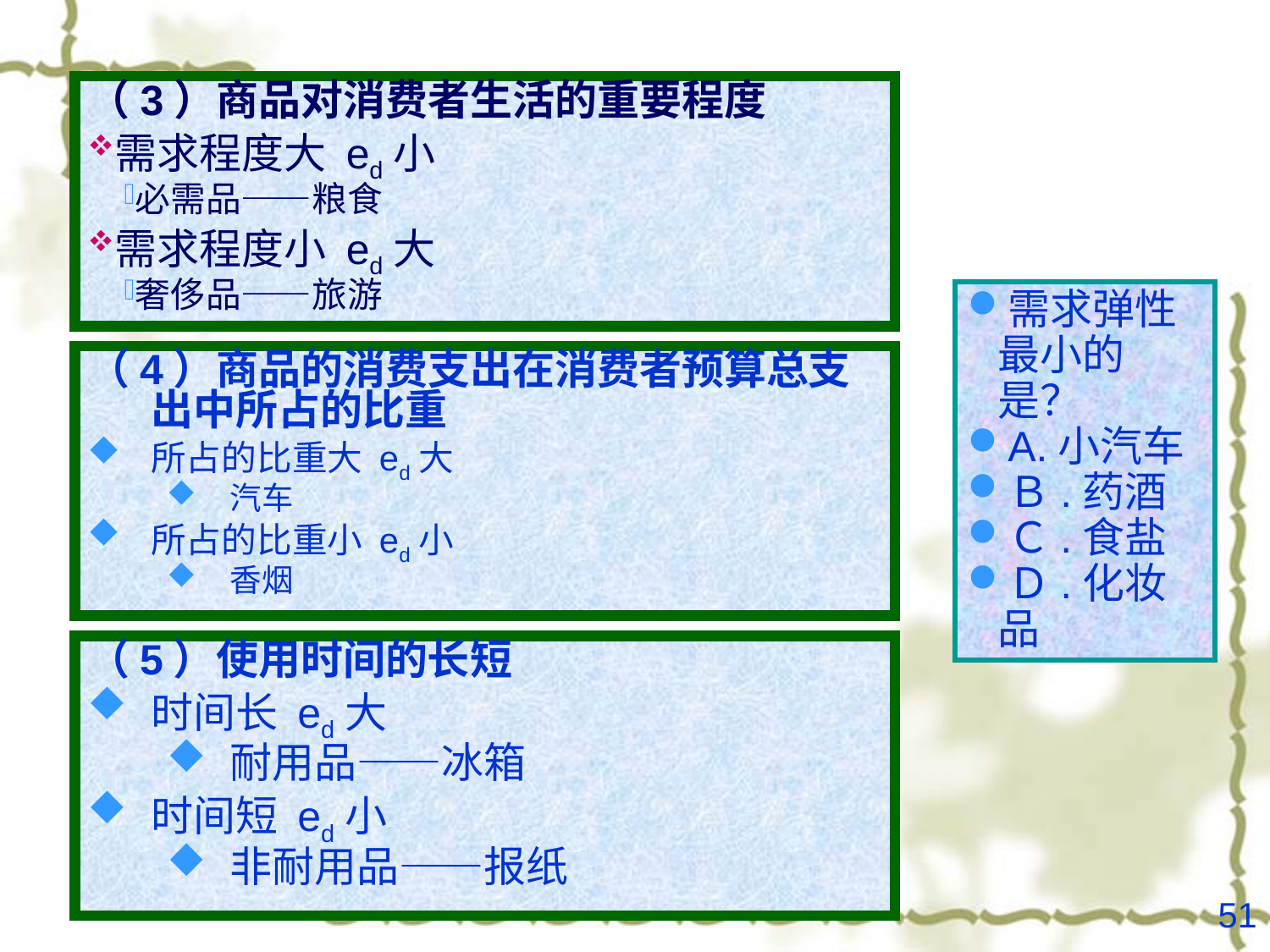

（3）商品对消费者生活的重要程度
需求程度大 ed小
必需品——粮食
需求程度小 ed大
奢侈品——旅游
需求弹性最小的是？
A.小汽车
Ｂ.药酒
Ｃ.食盐
Ｄ.化妆品
（4）商品的消费支出在消费者预算总支出中所占的比重
所占的比重大 ed大
汽车
所占的比重小 ed小
香烟
（5）使用时间的长短
时间长 ed大
耐用品——冰箱
时间短 ed小
非耐用品——报纸
51